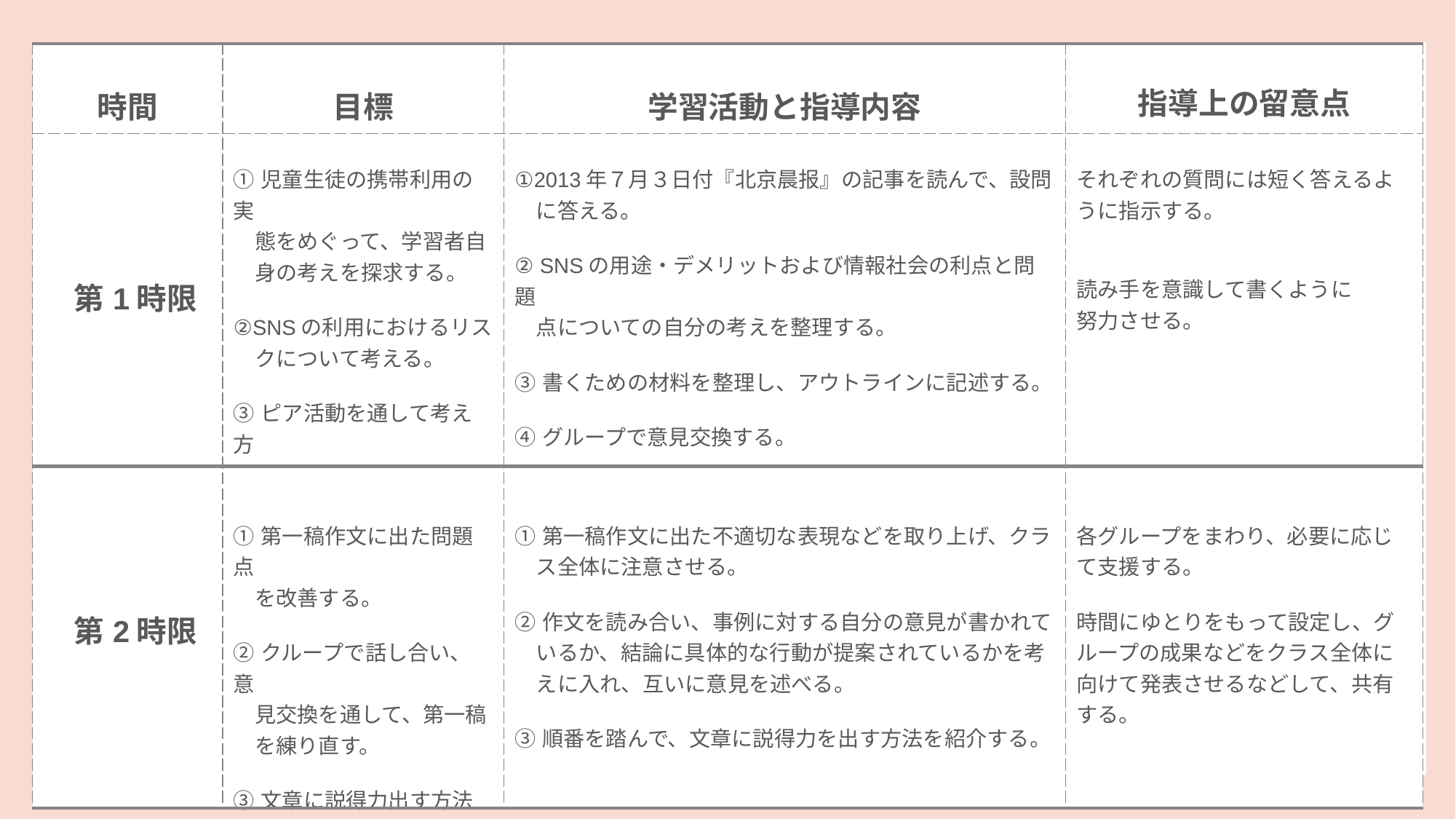

| 時間 | 目標 | 学習活動と指導内容 | 指導上の留意点 |
| --- | --- | --- | --- |
| 第1時限 | ①児童生徒の携帯利用の実 　態をめぐって、学習者自 　身の考えを探求する。 ②SNSの利用におけるリス 　クについて考える。 ③ピア活動を通して考え方 　を広げる。 | ①2013年７月３日付『北京晨报』の記事を読んで、設問 　に答える。 ② SNSの用途・デメリットおよび情報社会の利点と問題 　点についての自分の考えを整理する。 ③書くための材料を整理し、アウトラインに記述する。 ④グループで意見交換する。 | それぞれの質問には短く答えるように指示する。 読み手を意識して書くように 努力させる。 |
| 第2時限 | ①第一稿作文に出た問題点 　を改善する。 ②クループで話し合い、意 　見交換を通して、第一稿 　を練り直す。 ③文章に説得力出す方法を 　身につけさせる。 | ①第一稿作文に出た不適切な表現などを取り上げ、クラ 　ス全体に注意させる。 ②作文を読み合い、事例に対する自分の意見が書かれて 　いるか、結論に具体的な行動が提案されているかを考 　えに入れ、互いに意見を述べる。 ③順番を踏んで、文章に説得力を出す方法を紹介する。 | 各グループをまわり、必要に応じ て支援する。 時間にゆとりをもって設定し、グループの成果などをクラス全体に向けて発表させるなどして、共有する。 |